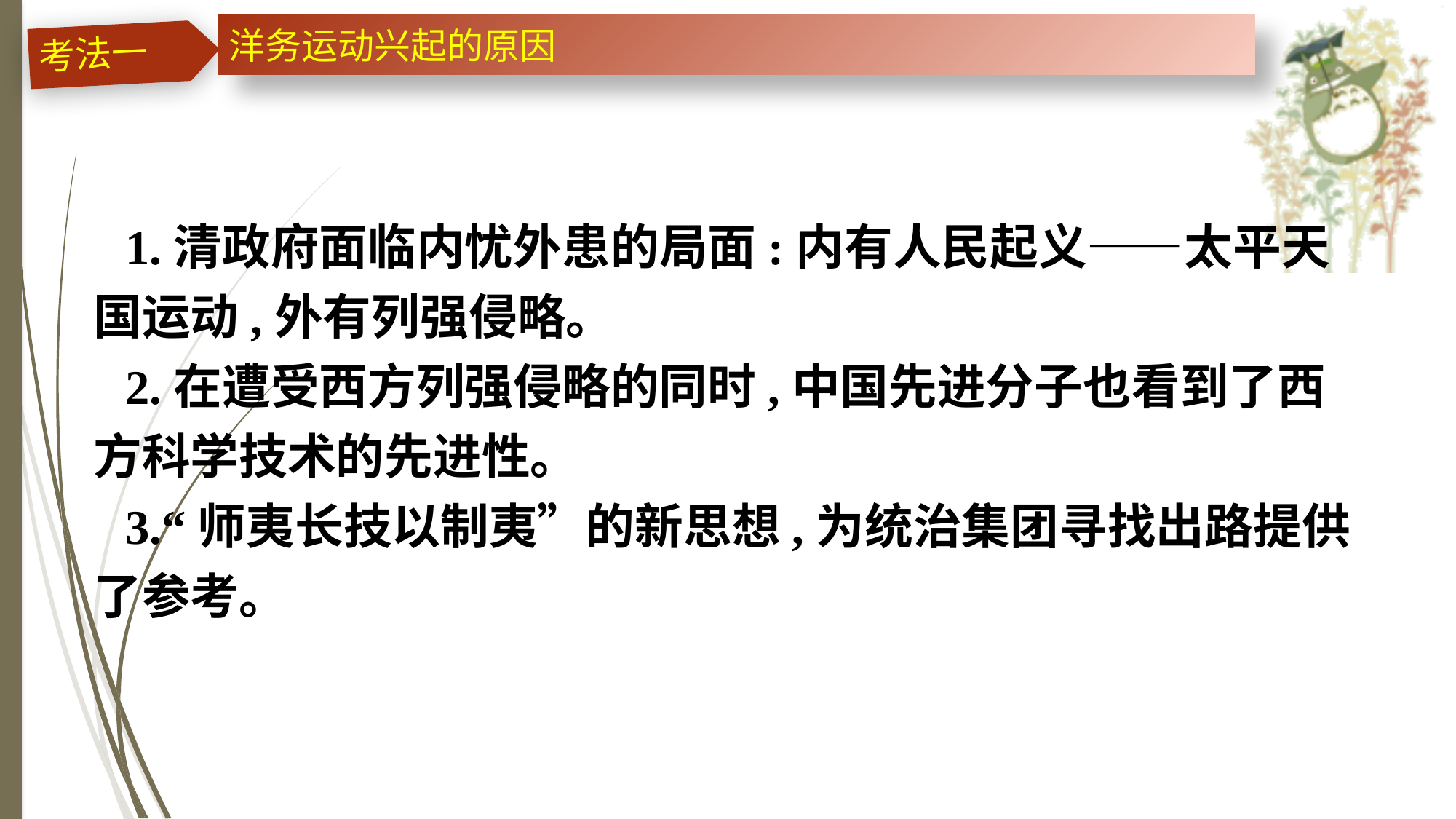

洋务运动兴起的原因
考法一
1.清政府面临内忧外患的局面:内有人民起义——太平天国运动,外有列强侵略。
2.在遭受西方列强侵略的同时,中国先进分子也看到了西方科学技术的先进性。
3.“师夷长技以制夷”的新思想,为统治集团寻找出路提供了参考。